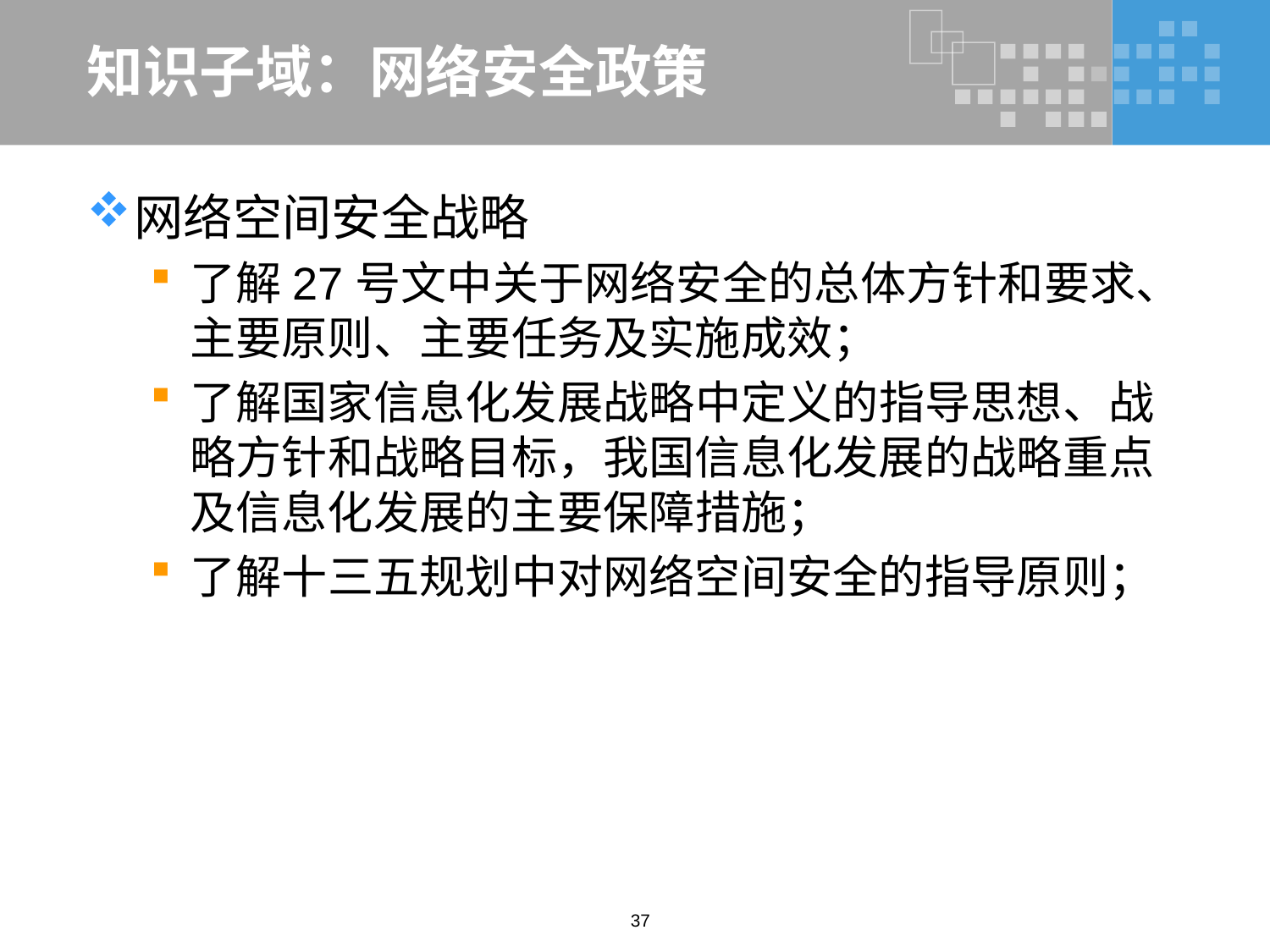

# 知识子域：网络安全政策
网络空间安全战略
了解27号文中关于网络安全的总体方针和要求、主要原则、主要任务及实施成效；
了解国家信息化发展战略中定义的指导思想、战略方针和战略目标，我国信息化发展的战略重点及信息化发展的主要保障措施；
了解十三五规划中对网络空间安全的指导原则；

37